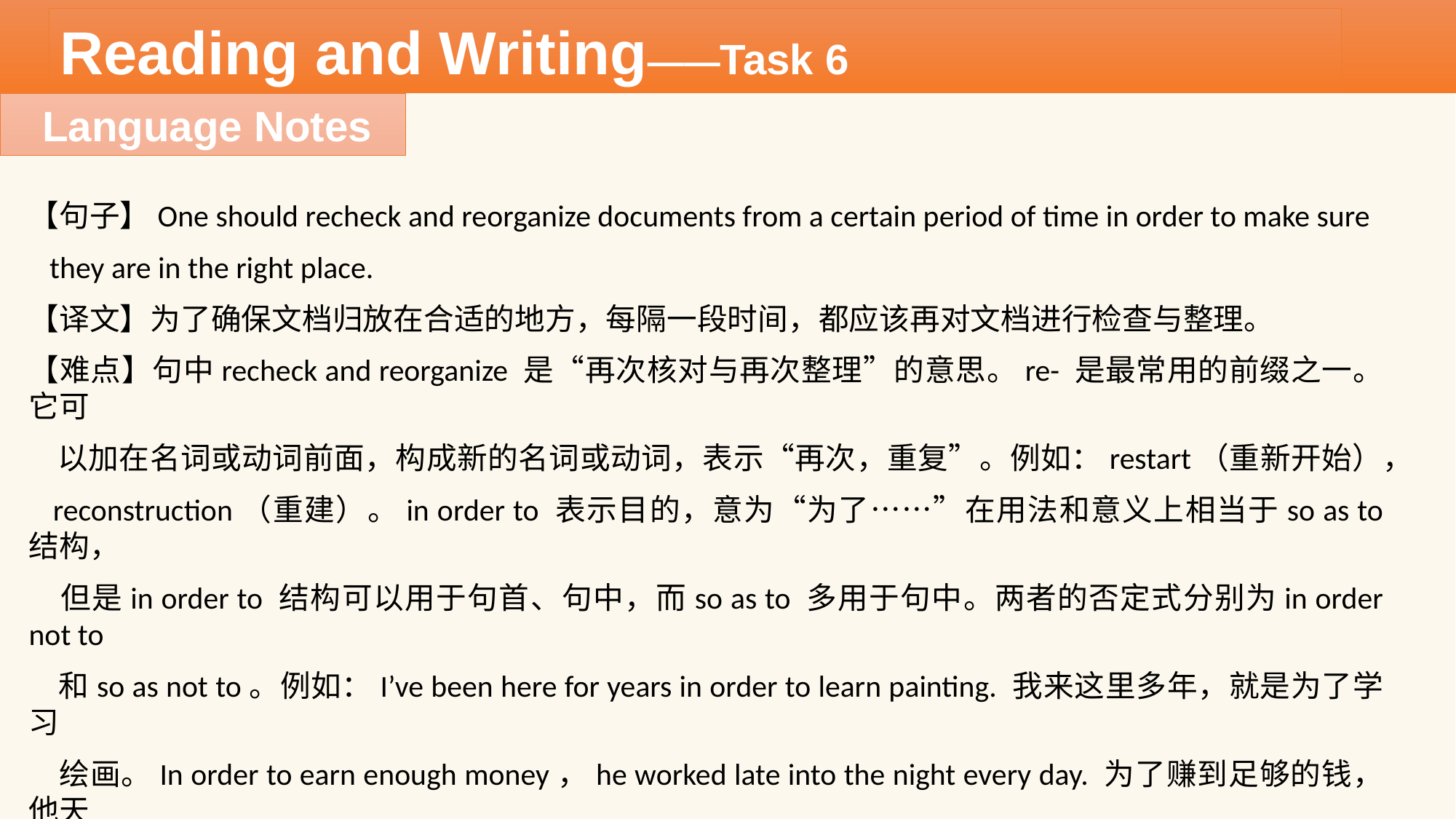

Reading and Writing——Task 6
Language Notes
【句子】One should recheck and reorganize documents from a certain period of time in order to make sure
   they are in the right place.
【译文】为了确保文档归放在合适的地方，每隔一段时间，都应该再对文档进行检查与整理。
【难点】句中recheck and reorganize 是“再次核对与再次整理”的意思。re- 是最常用的前缀之一。它可
   以加在名词或动词前面，构成新的名词或动词，表示“再次，重复”。例如：restart（重新开始），
   reconstruction（重建）。in order to 表示目的，意为“为了……”在用法和意义上相当于so as to 结构，
   但是in order to 结构可以用于句首、句中，而so as to 多用于句中。两者的否定式分别为in order not to
   和so as not to。例如：I’ve been here for years in order to learn painting. 我来这里多年，就是为了学习
   绘画。In order to earn enough money，he worked late into the night every day. 为了赚到足够的钱，他天
   天工作到深夜。make sure 把事情弄清楚，确信，证实。例如：Make sure they remember you! 确保让
   他们记得你！